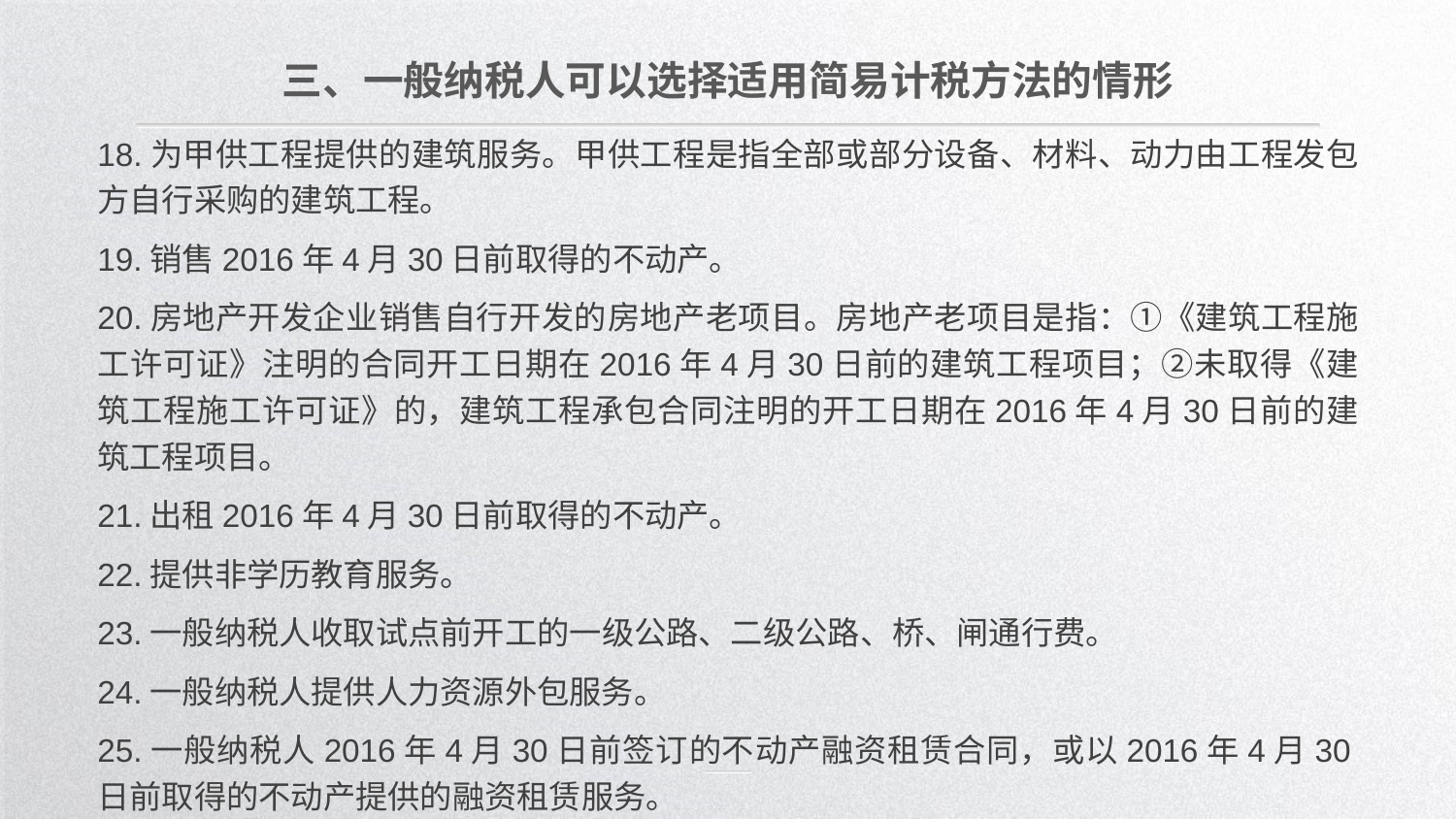

三、一般纳税人可以选择适用简易计税方法的情形
18.为甲供工程提供的建筑服务。甲供工程是指全部或部分设备、材料、动力由工程发包方自行采购的建筑工程。
19.销售2016年4月30日前取得的不动产。
20.房地产开发企业销售自行开发的房地产老项目。房地产老项目是指：①《建筑工程施工许可证》注明的合同开工日期在2016年4月30日前的建筑工程项目；②未取得《建筑工程施工许可证》的，建筑工程承包合同注明的开工日期在2016年4月30日前的建筑工程项目。
21.出租2016年4月30日前取得的不动产。
22.提供非学历教育服务。
23.一般纳税人收取试点前开工的一级公路、二级公路、桥、闸通行费。
24.一般纳税人提供人力资源外包服务。
25.一般纳税人2016年4月30日前签订的不动产融资租赁合同，或以2016年4月30日前取得的不动产提供的融资租赁服务。